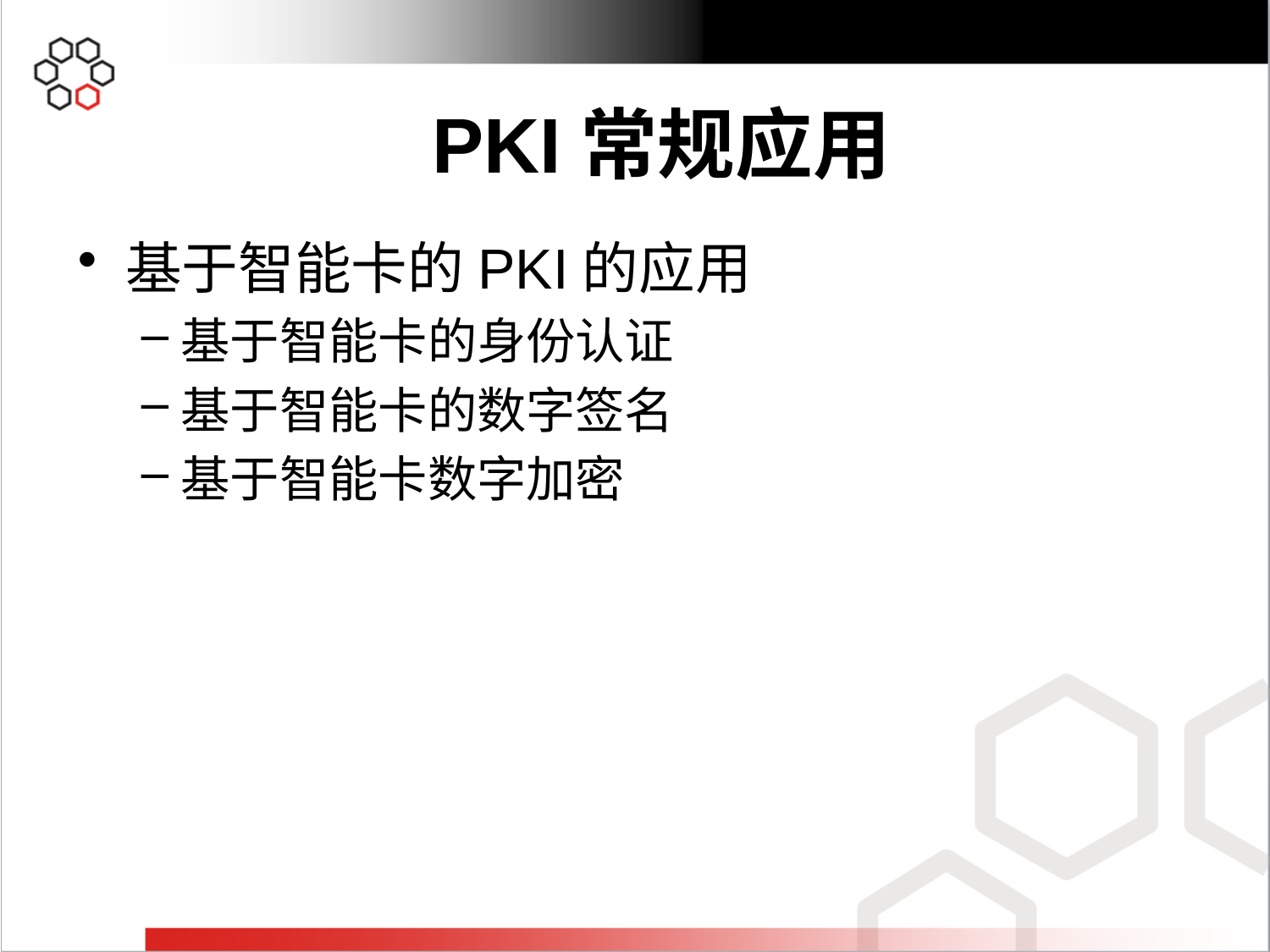

基于智能卡的PKI的应用
基于智能卡的身份认证
基于智能卡的数字签名
基于智能卡数字加密